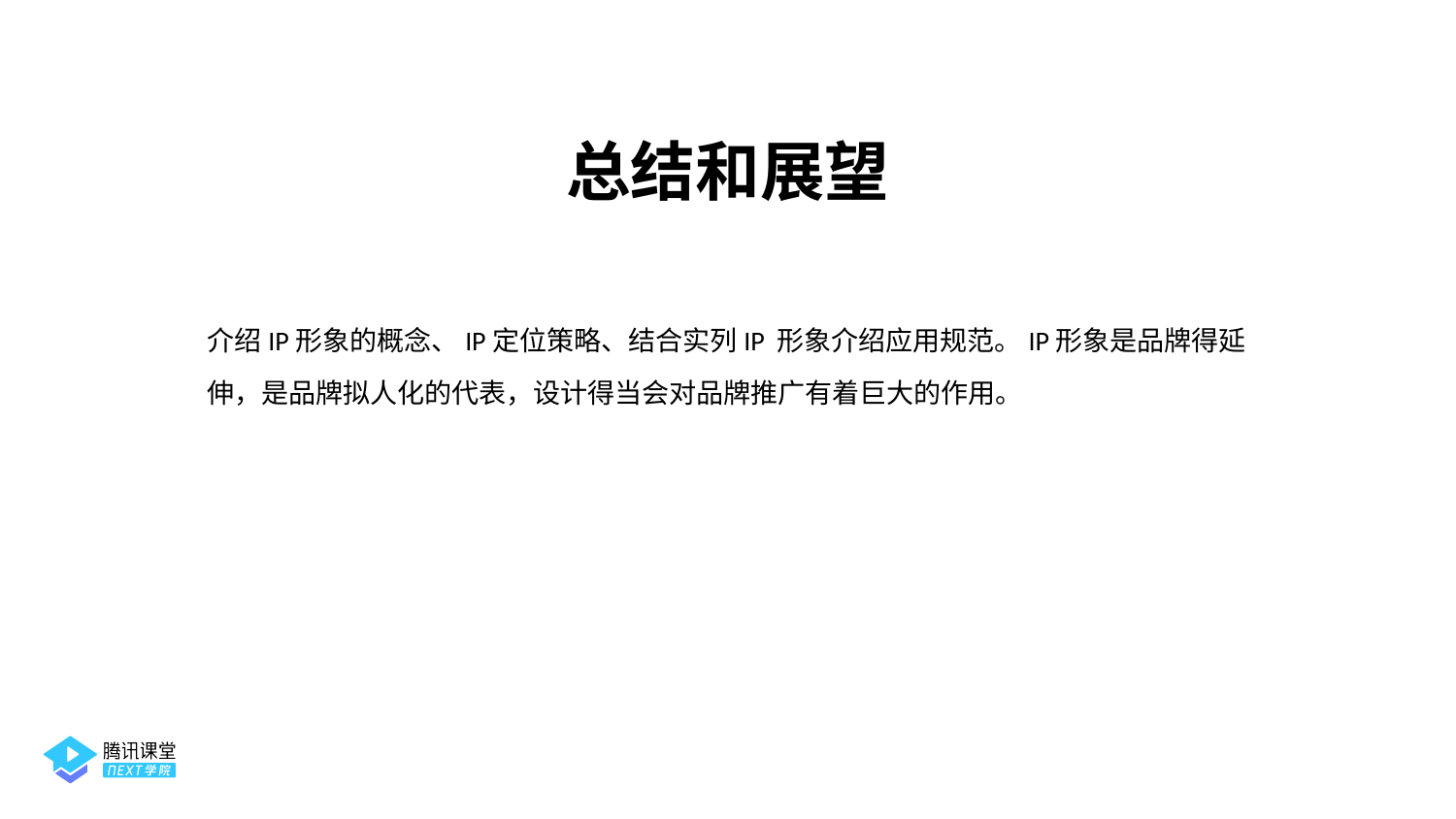

总结和展望
介绍IP形象的概念、IP定位策略、结合实列IP 形象介绍应用规范。IP形象是品牌得延伸，是品牌拟人化的代表，设计得当会对品牌推广有着巨大的作用。